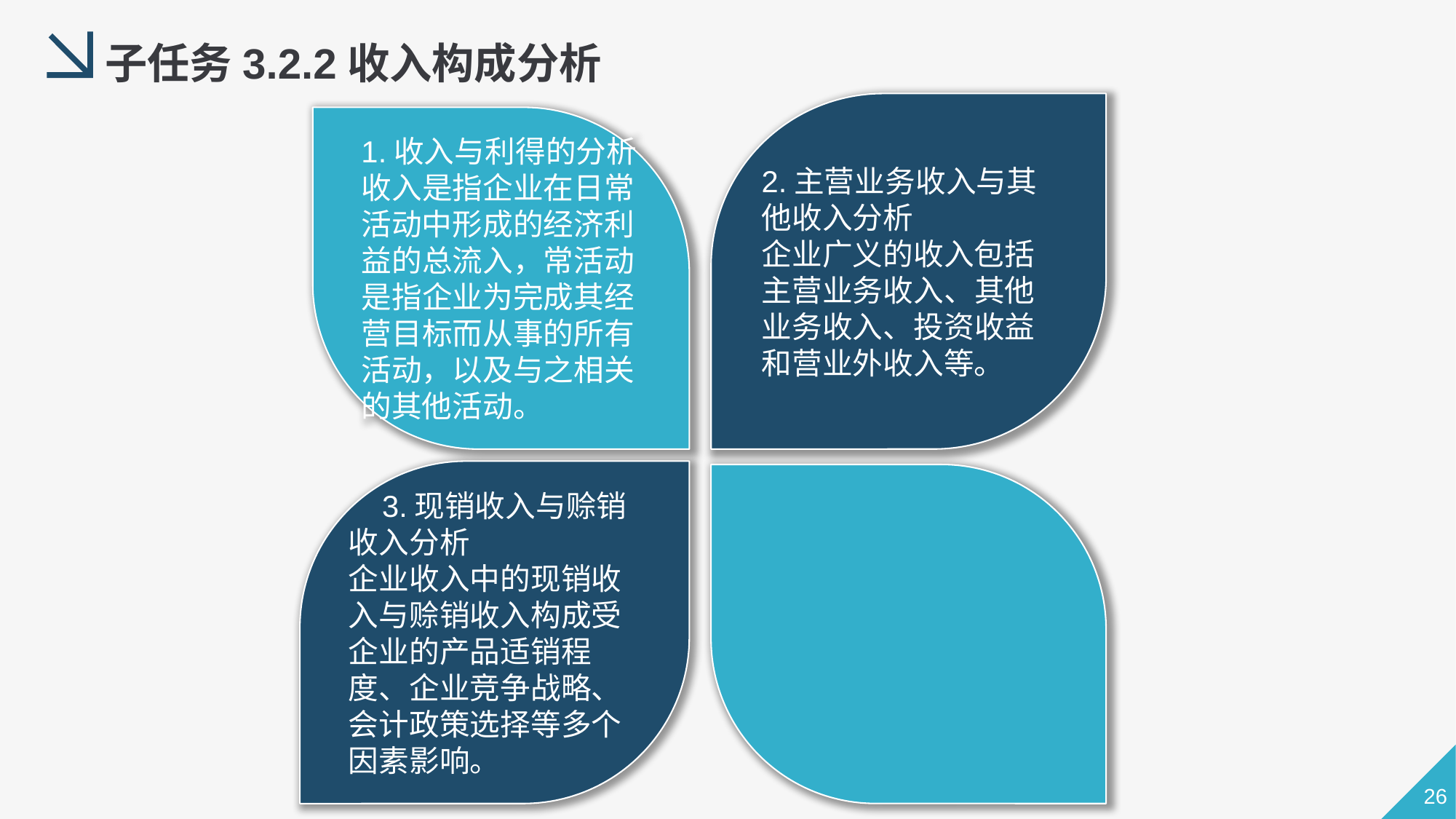

子任务3.2.2收入构成分析

2.主营业务收入与其他收入分析
企业广义的收入包括主营业务收入、其他业务收入、投资收益和营业外收入等。
1.收入与利得的分析
收入是指企业在日常活动中形成的经济利益的总流入，常活动是指企业为完成其经营目标而从事的所有活动，以及与之相关的其他活动。
    3.现销收入与赊销收入分析
企业收入中的现销收入与赊销收入构成受企业的产品适销程度、企业竞争战略、会计政策选择等多个因素影响。